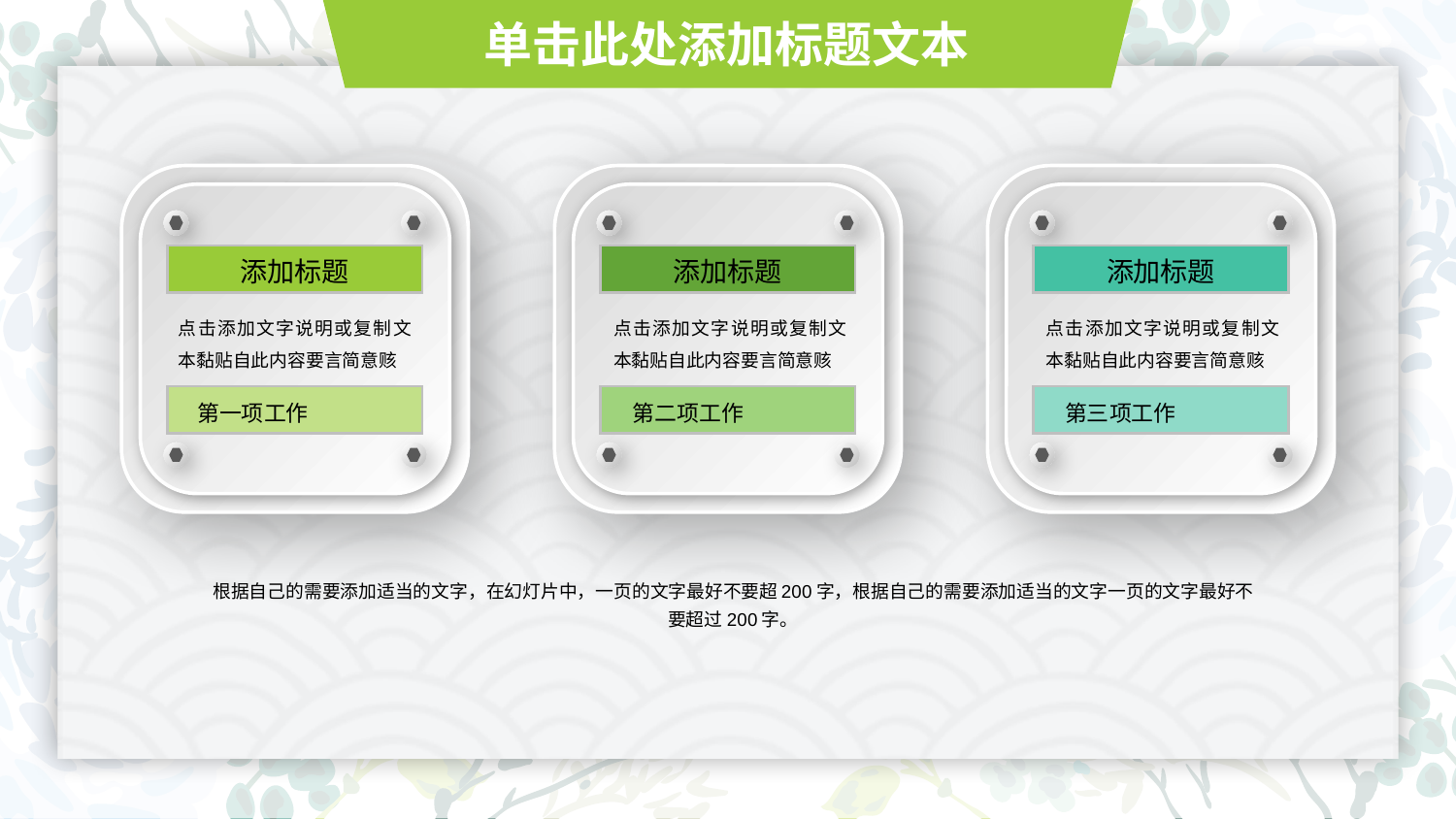

单击此处添加标题文本

添加标题

添加标题

添加标题
点击添加文字说明或复制文本黏贴自此内容要言简意赅
点击添加文字说明或复制文本黏贴自此内容要言简意赅
点击添加文字说明或复制文本黏贴自此内容要言简意赅

第一项工作

第二项工作

第三项工作
根据自己的需要添加适当的文字，在幻灯片中，一页的文字最好不要超200字，根据自己的需要添加适当的文字一页的文字最好不要超过200字。